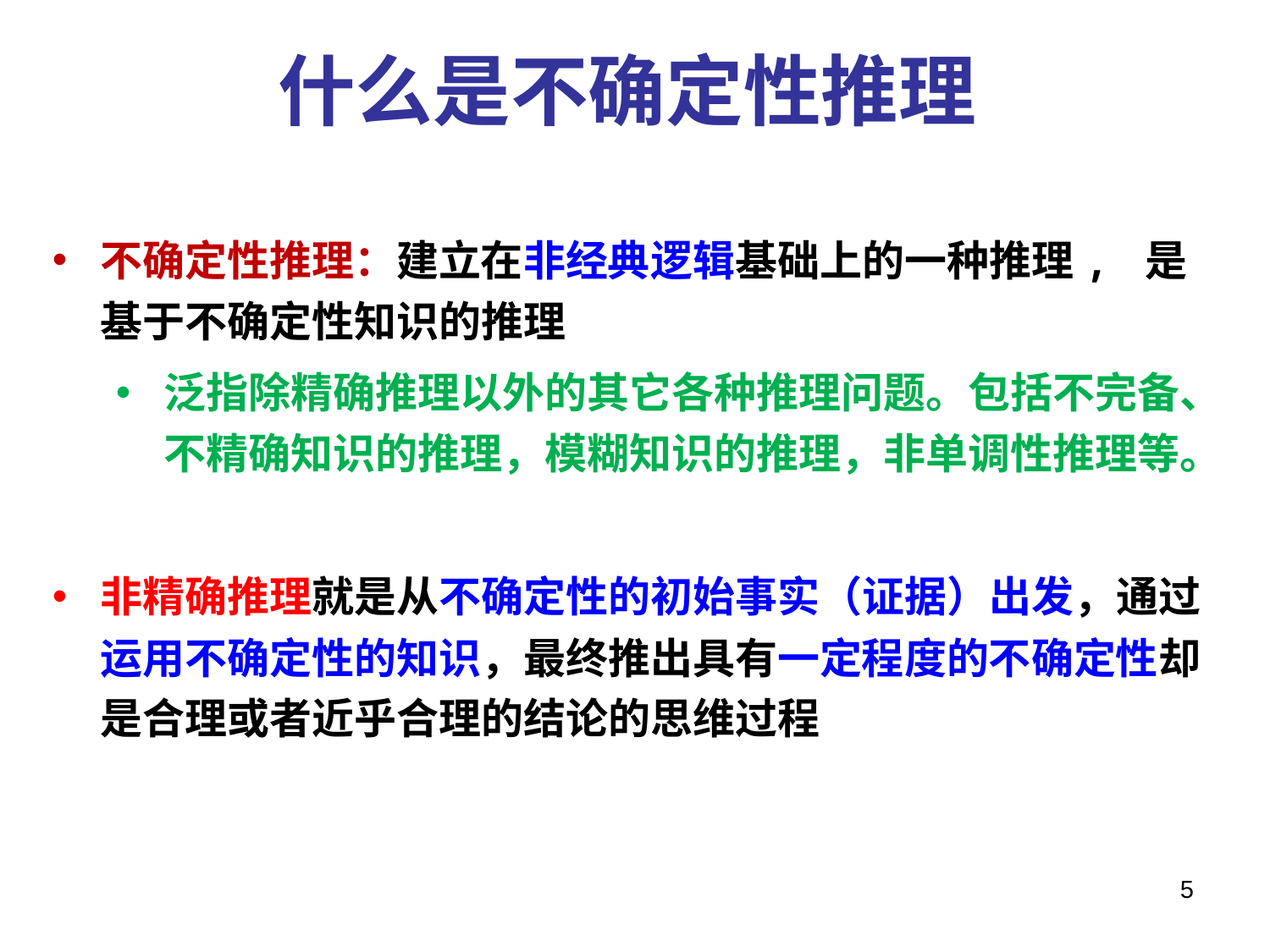

什么是不确定性推理

不确定性推理：建立在非经典逻辑基础上的一种推理, 是基于不确定性知识的推理
泛指除精确推理以外的其它各种推理问题。包括不完备、不精确知识的推理，模糊知识的推理，非单调性推理等。

非精确推理就是从不确定性的初始事实（证据）出发，通过运用不确定性的知识，最终推出具有一定程度的不确定性却是合理或者近乎合理的结论的思维过程
5